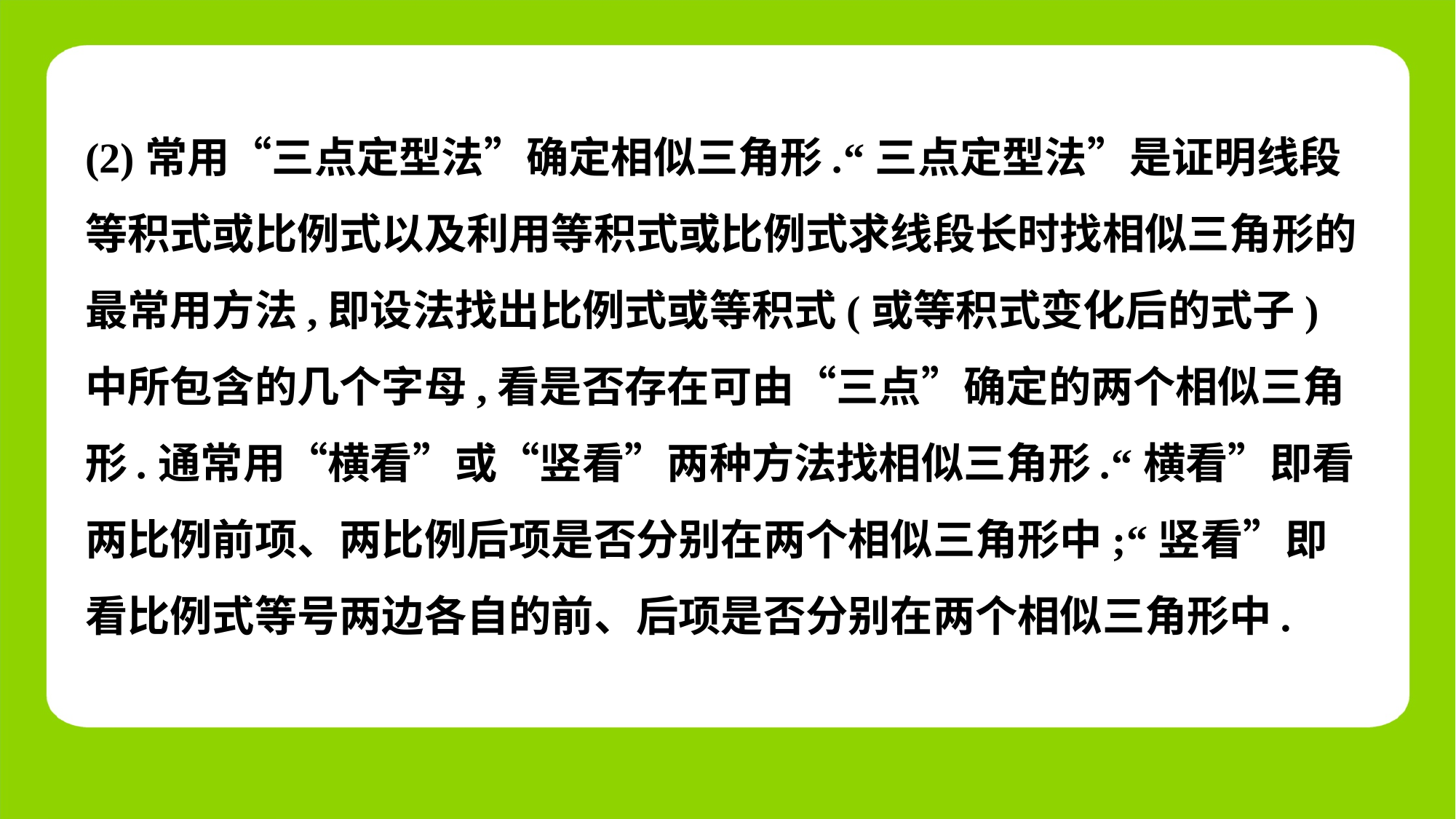

(2)常用“三点定型法”确定相似三角形.“三点定型法”是证明线段等积式或比例式以及利用等积式或比例式求线段长时找相似三角形的最常用方法,即设法找出比例式或等积式(或等积式变化后的式子)中所包含的几个字母,看是否存在可由“三点”确定的两个相似三角形.通常用“横看”或“竖看”两种方法找相似三角形.“横看”即看两比例前项、两比例后项是否分别在两个相似三角形中;“竖看”即看比例式等号两边各自的前、后项是否分别在两个相似三角形中.